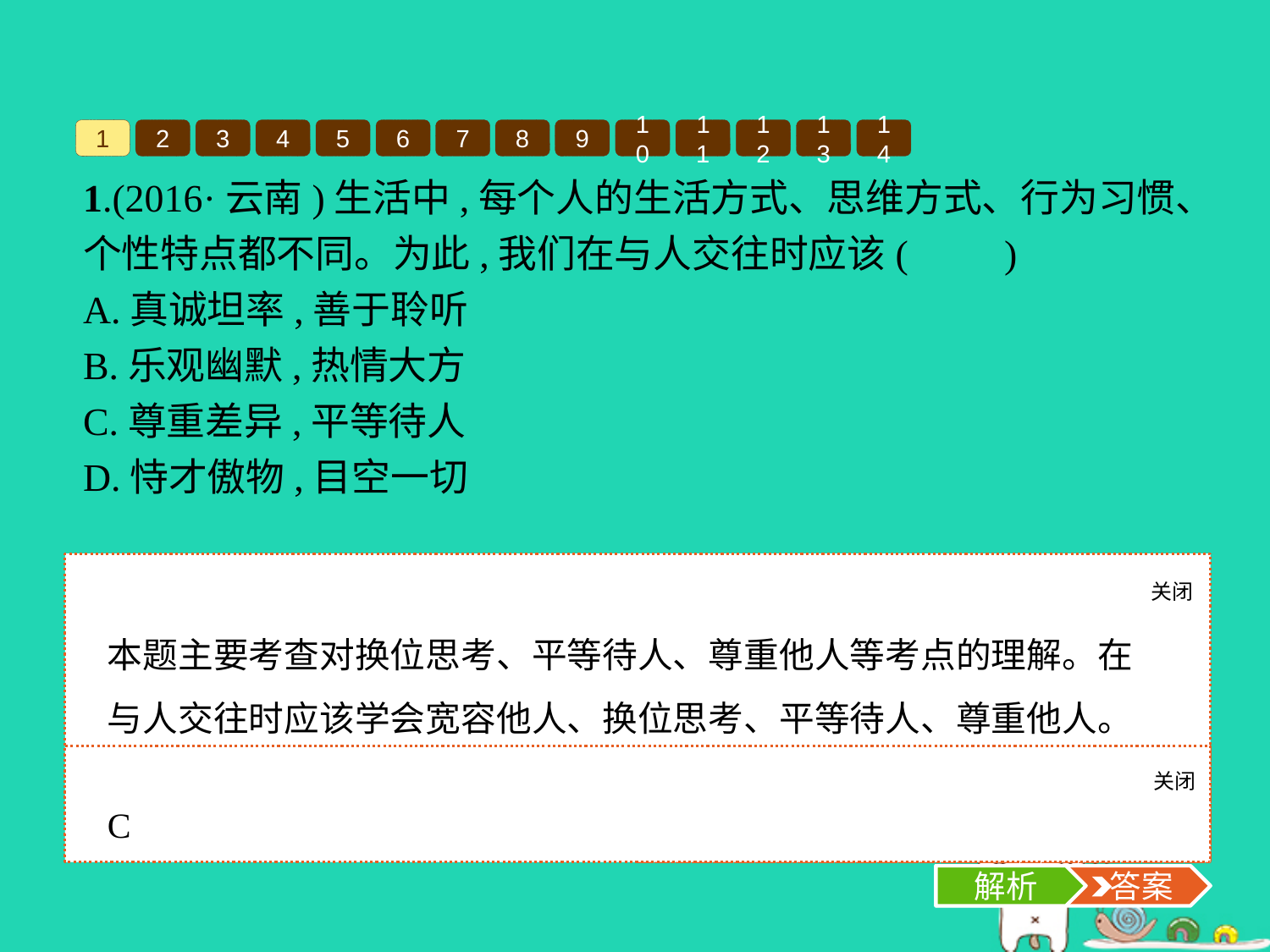

1
2
3
4
5
6
7
8
9
10
11
12
13
14
1.(2016·云南)生活中,每个人的生活方式、思维方式、行为习惯、个性特点都不同。为此,我们在与人交往时应该(　　)
A.真诚坦率,善于聆听
B.乐观幽默,热情大方
C.尊重差异,平等待人
D.恃才傲物,目空一切

关闭
解析

本题主要考查对换位思考、平等待人、尊重他人等考点的理解。在与人交往时应该学会宽容他人、换位思考、平等待人、尊重他人。A、B两项与题意不符,D项说法错误。故选C项。

关闭
解析
  答案

C
解析
  答案